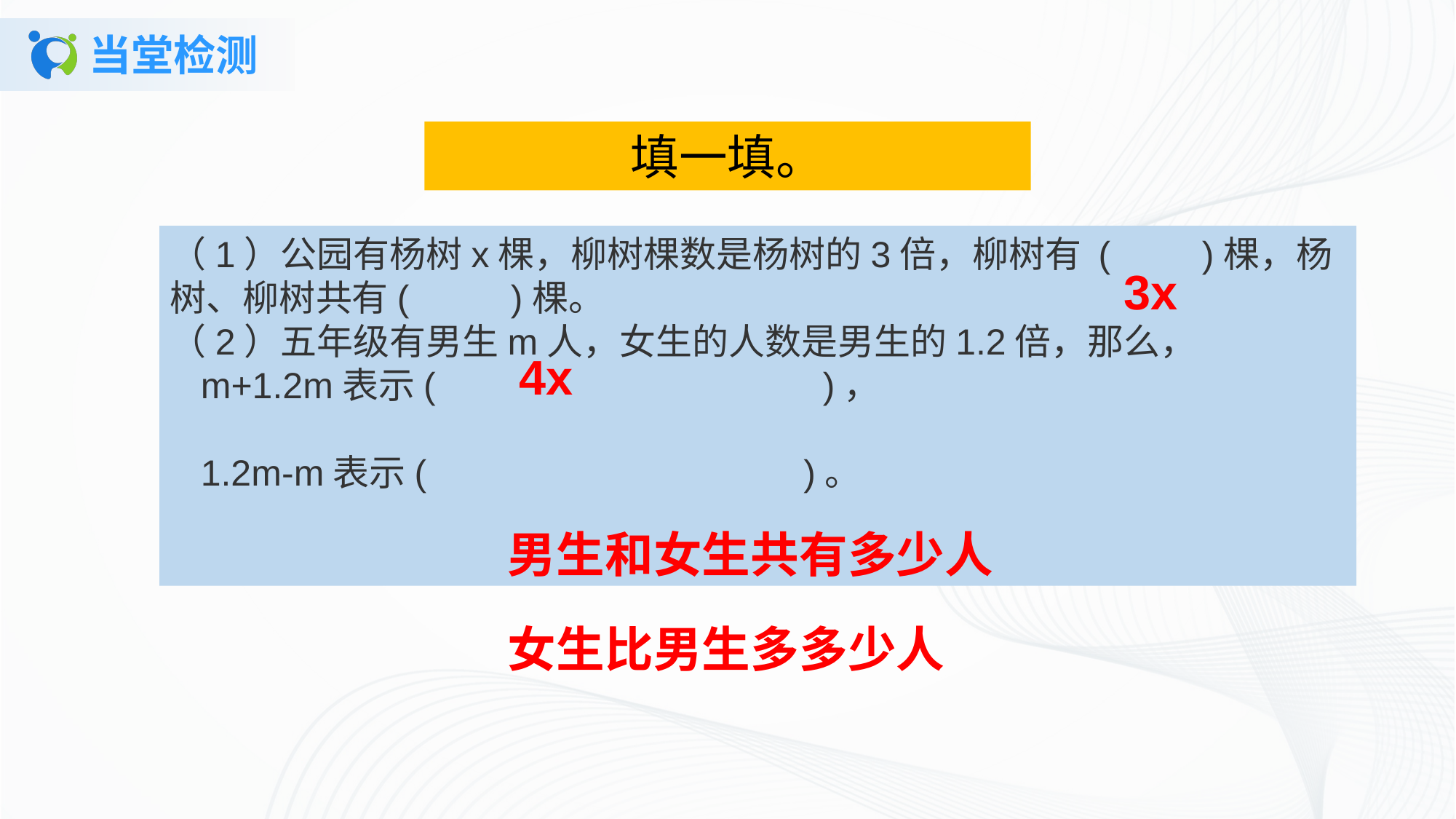

# 当堂检测
填一填。
（1）公园有杨树x棵，柳树棵数是杨树的3倍，柳树有 (         )棵，杨树、柳树共有(          )棵。 （2）五年级有男生m人，女生的人数是男生的1.2倍，那么，   m+1.2m表示(                                      )，   1.2m-m表示(                                     )。

3x
4x
男生和女生共有多少人
女生比男生多多少人